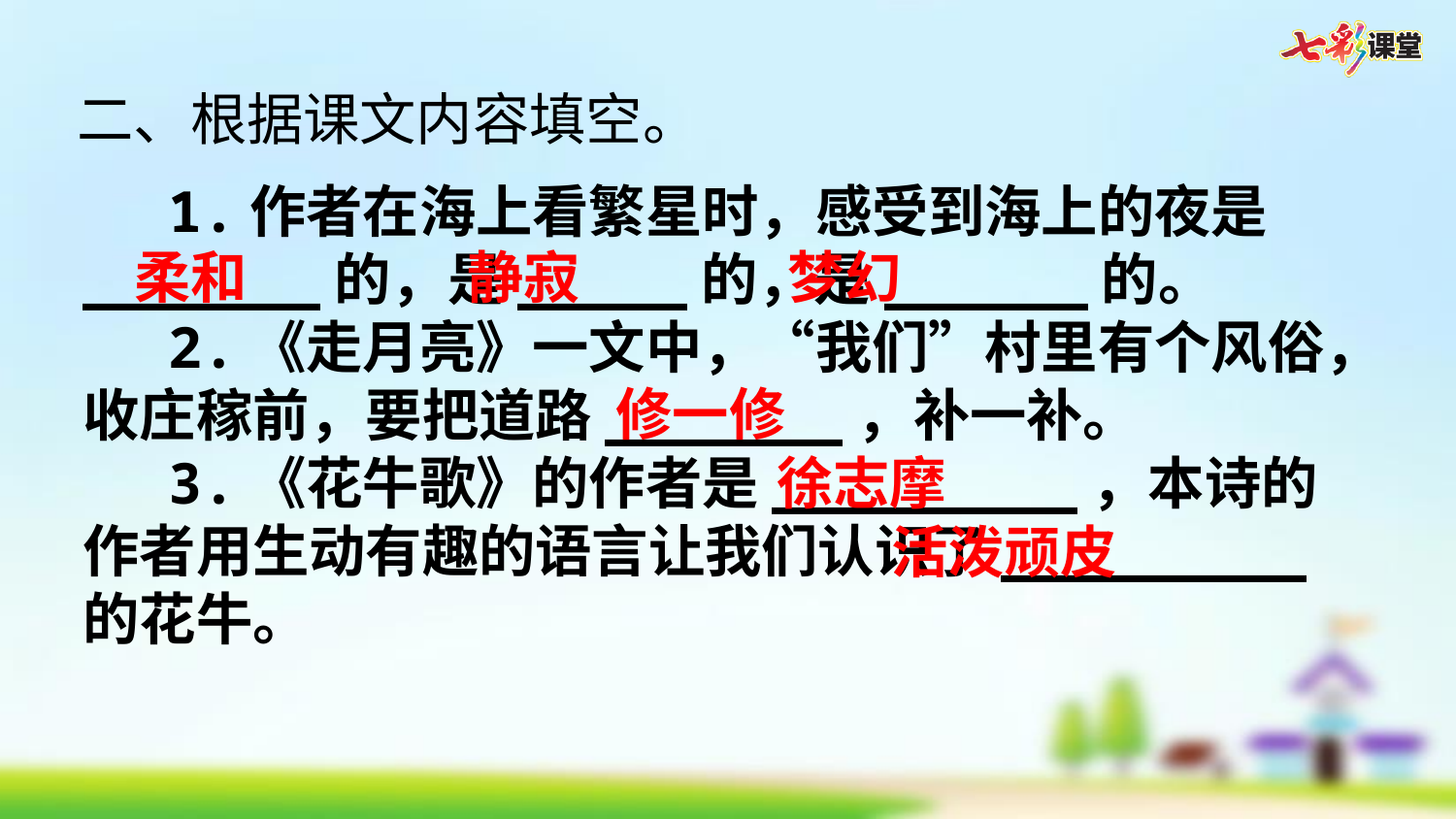

二、根据课文内容填空。
1.作者在海上看繁星时，感受到海上的夜是_______的，是_____的，是______的。
2.《走月亮》一文中，“我们”村里有个风俗，收庄稼前，要把道路_______，补一补。
3.《花牛歌》的作者是_________，本诗的作者用生动有趣的语言让我们认识了_________的花牛。
柔和
静寂
梦幻
修一修
徐志摩
活泼顽皮